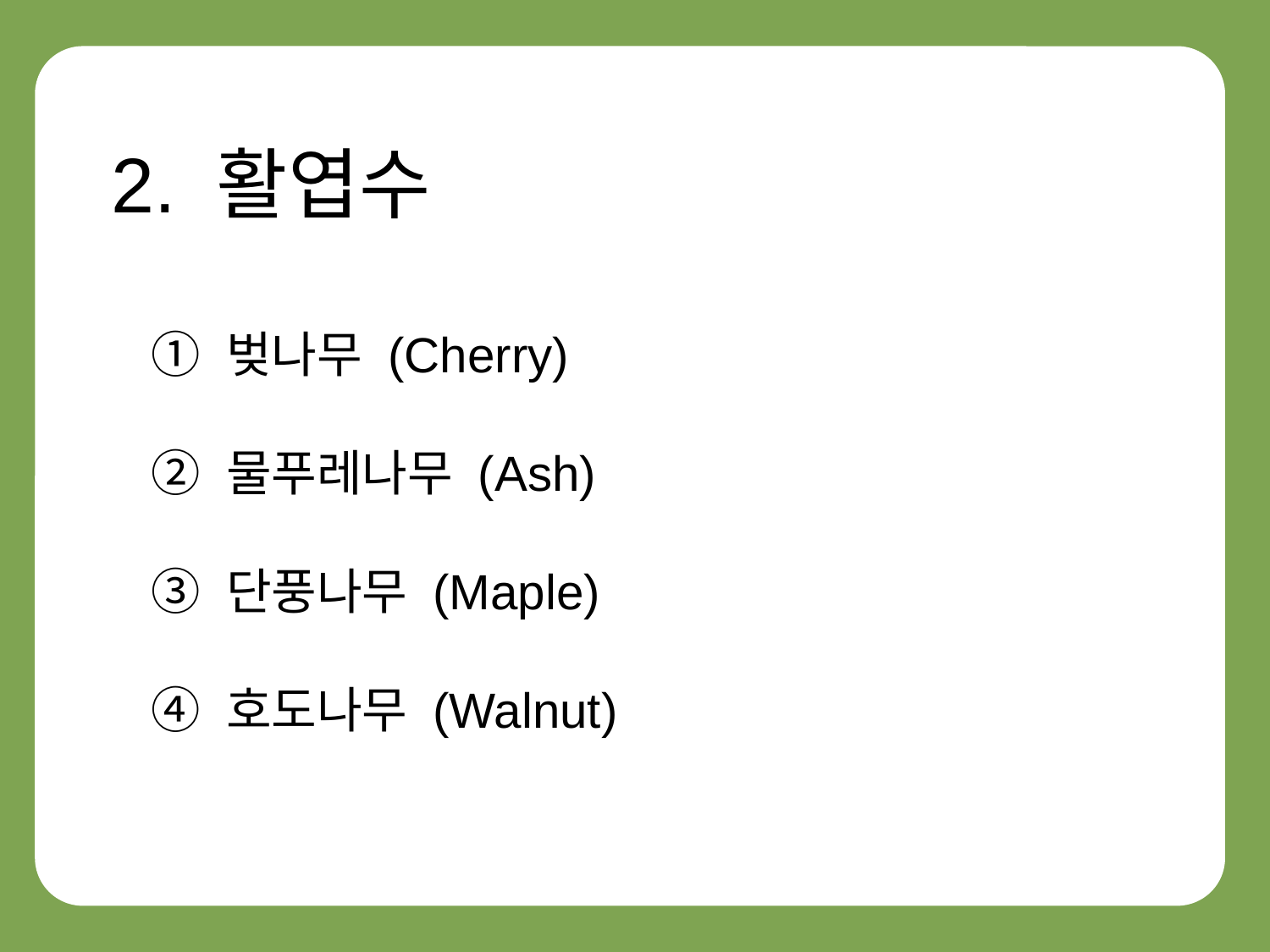

2. 활엽수

① 벚나무 (Cherry)

② 물푸레나무 (Ash)

③ 단풍나무 (Maple)

④ 호도나무 (Walnut)